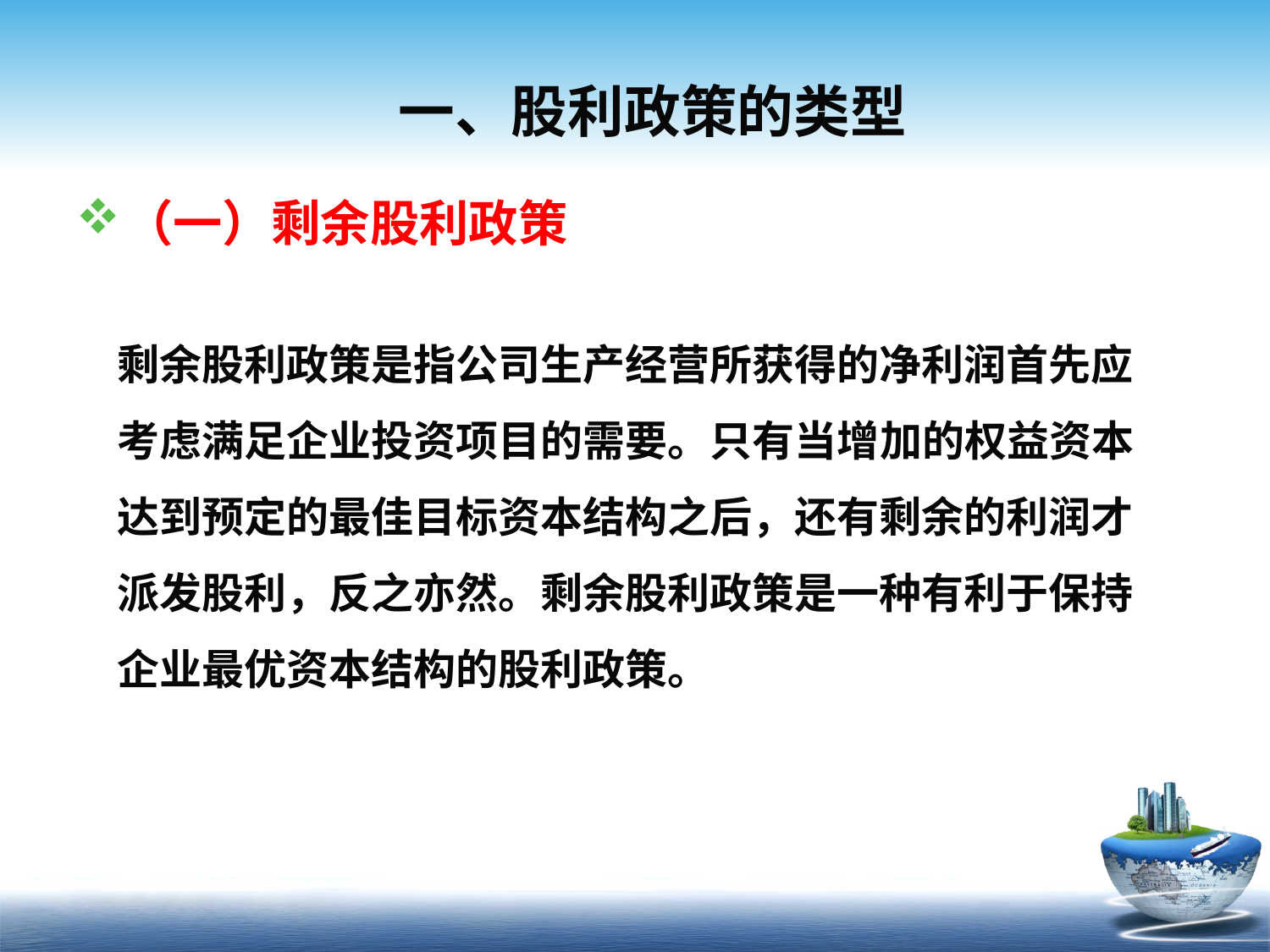

一、股利政策的类型
（一）剩余股利政策
剩余股利政策是指公司生产经营所获得的净利润首先应考虑满足企业投资项目的需要。只有当增加的权益资本达到预定的最佳目标资本结构之后，还有剩余的利润才派发股利，反之亦然。剩余股利政策是一种有利于保持企业最优资本结构的股利政策。